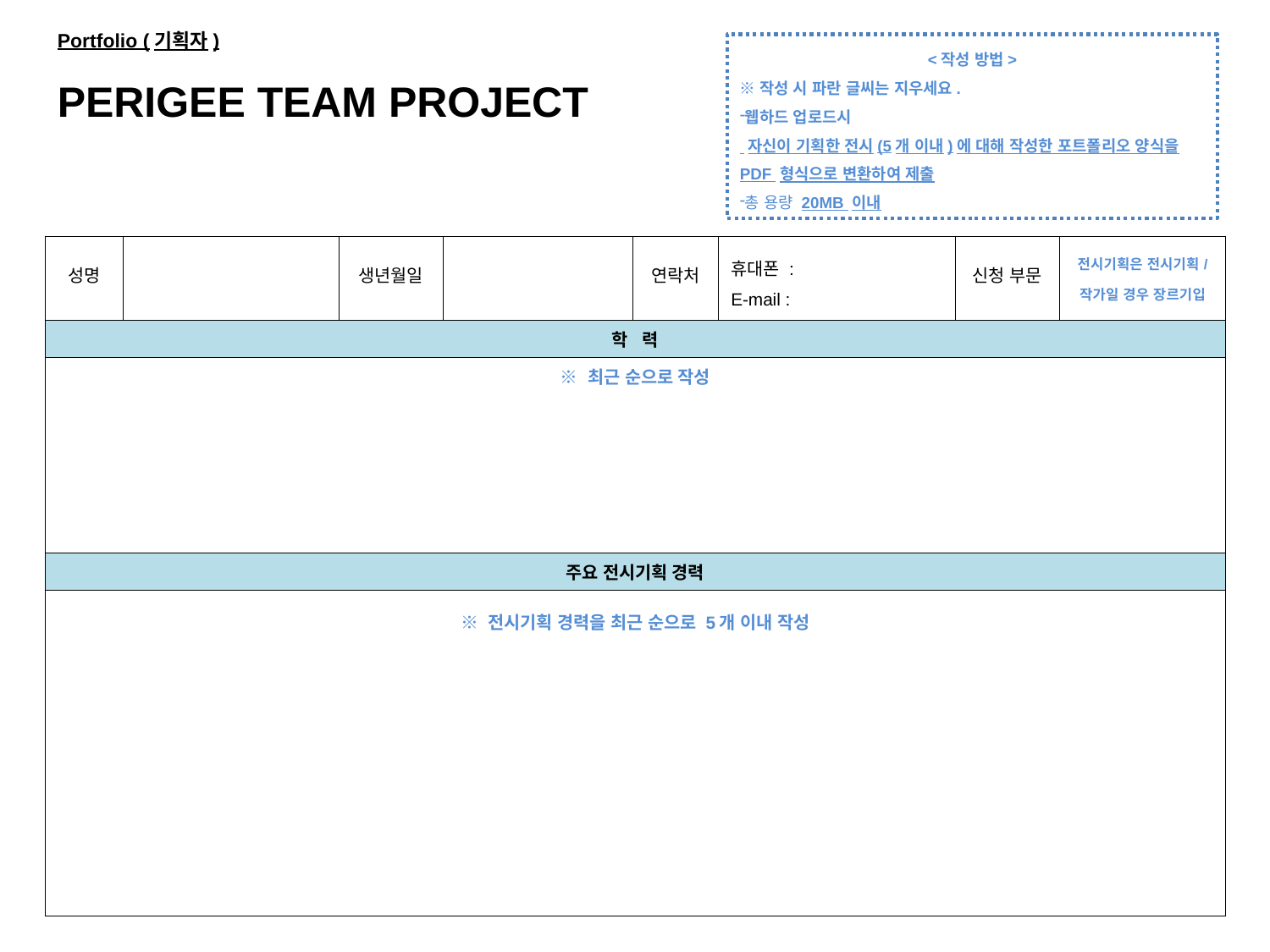

Portfolio (기획자)
<작성 방법>
※작성 시 파란 글씨는 지우세요.
웹하드 업로드시
 자신이 기획한 전시(5개 이내)에 대해 작성한 포트폴리오 양식을 PDF 형식으로 변환하여 제출
총 용량 20MB 이내
PERIGEE TEAM PROJECT
| 성명 |  | 생년월일 |  | 연락처 | 휴대폰 : E-mail : | 신청 부문 | 전시기획은 전시기획/ 작가일 경우 장르기입 |
| --- | --- | --- | --- | --- | --- | --- | --- |
| 학 력 |  |  |  |  |  |  |  |
| ※ 최근 순으로 작성 |  |  |  |  |  |  |  |
| 주요 전시기획 경력 |  |  |  |  |  |  |  |
| ※ 전시기획 경력을 최근 순으로 5개 이내 작성 |  |  |  |  |  |  |  |
본명을 기입